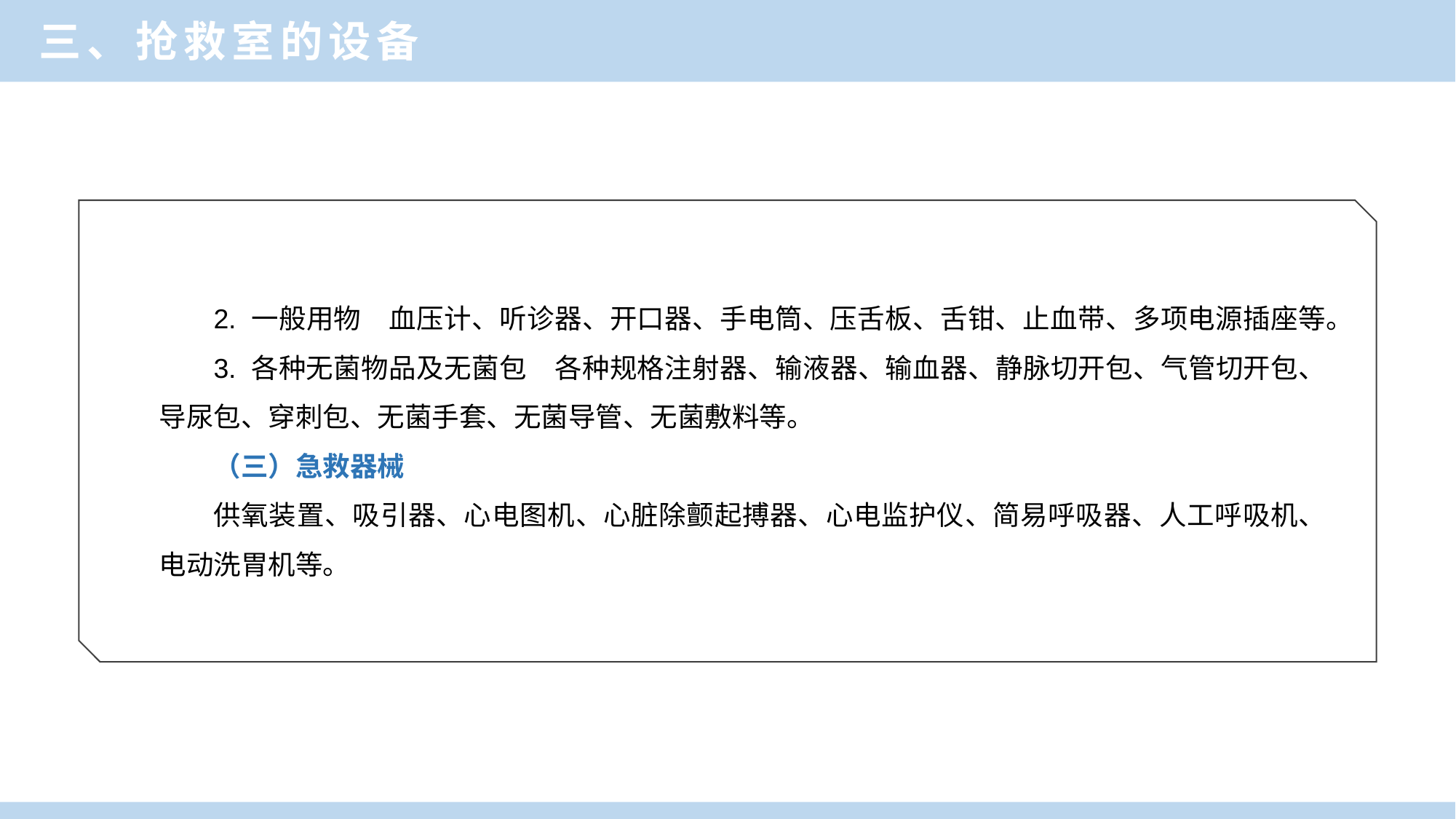

三、抢救室的设备

2. 一般用物　血压计、听诊器、开口器、手电筒、压舌板、舌钳、止血带、多项电源插座等。
3. 各种无菌物品及无菌包　各种规格注射器、输液器、输血器、静脉切开包、气管切开包、导尿包、穿刺包、无菌手套、无菌导管、无菌敷料等。
（三）急救器械
供氧装置、吸引器、心电图机、心脏除颤起搏器、心电监护仪、简易呼吸器、人工呼吸机、电动洗胃机等。